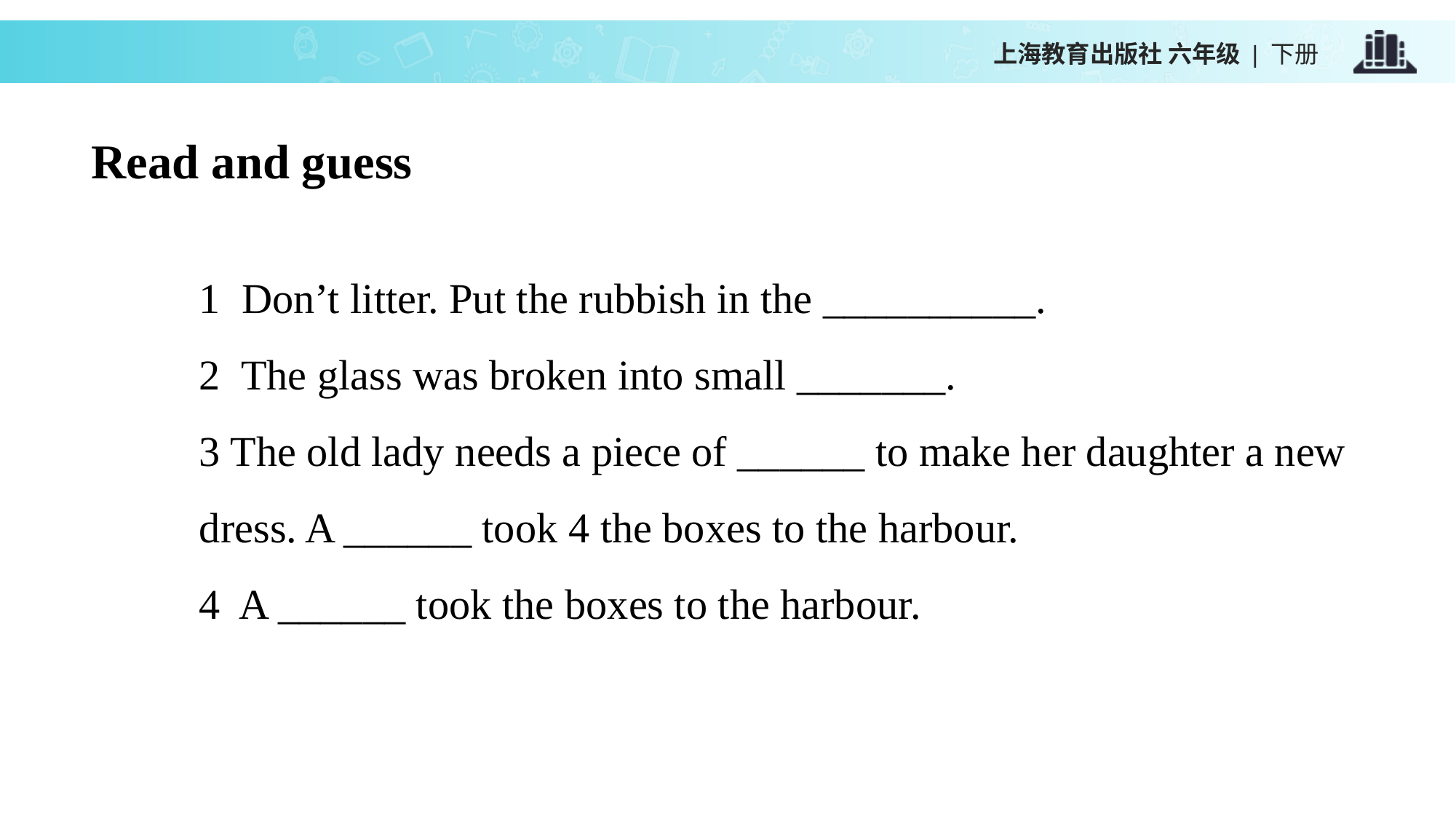

上海教育出版社 六年级 | 下册
Read and guess

1  Don’t litter. Put the rubbish in the __________.
2  The glass was broken into small _______.
3 The old lady needs a piece of ______ to make her daughter a new dress. A ______ took 4 the boxes to the harbour.
4  A ______ took the boxes to the harbour.